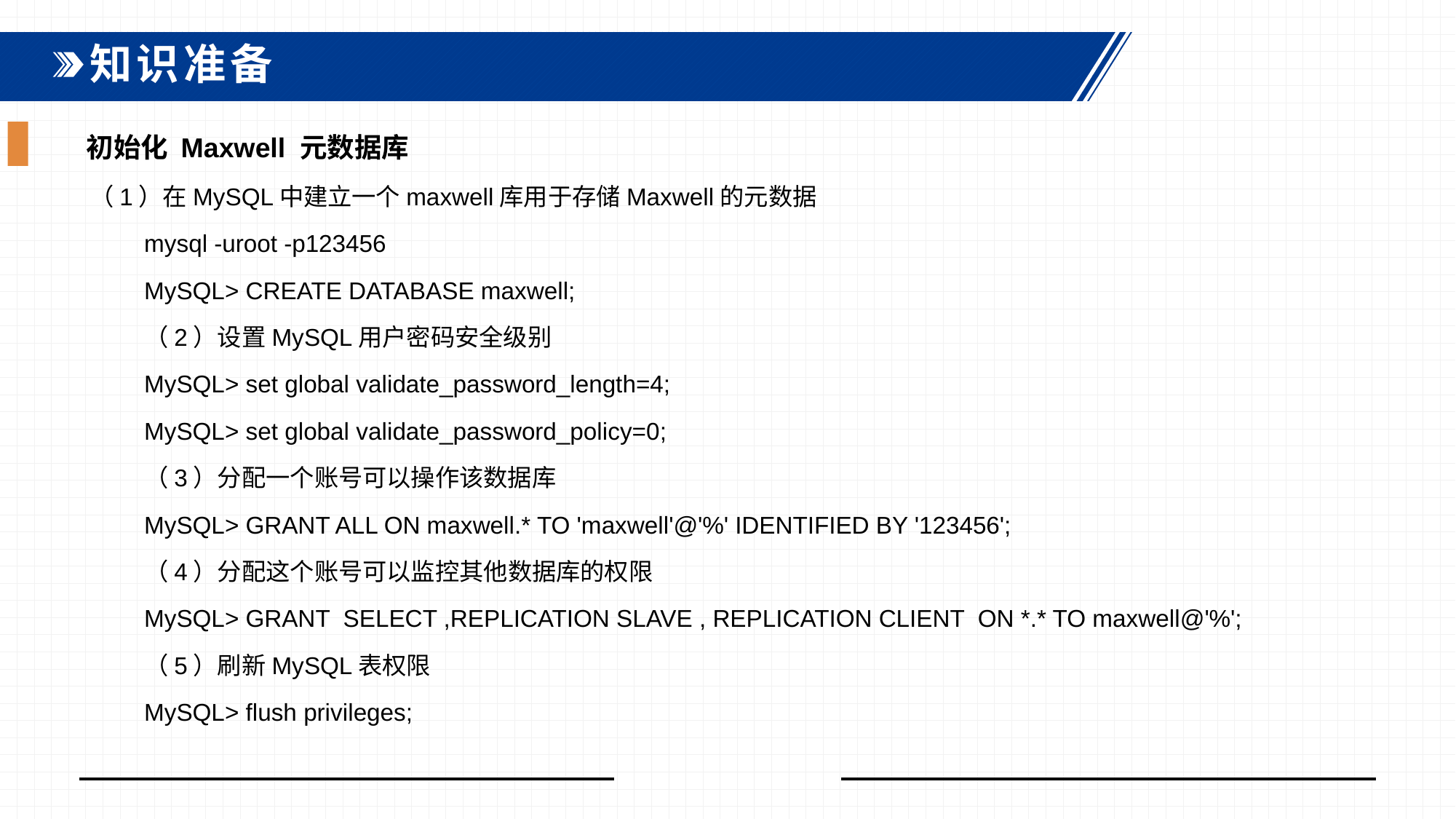

知识准备
初始化 Maxwell 元数据库
（1）在MySQL中建立一个maxwell库用于存储Maxwell的元数据
mysql -uroot -p123456
MySQL> CREATE DATABASE maxwell;
（2）设置MySQL用户密码安全级别
MySQL> set global validate_password_length=4;
MySQL> set global validate_password_policy=0;
（3）分配一个账号可以操作该数据库
MySQL> GRANT ALL ON maxwell.* TO 'maxwell'@'%' IDENTIFIED BY '123456';
（4）分配这个账号可以监控其他数据库的权限
MySQL> GRANT  SELECT ,REPLICATION SLAVE , REPLICATION CLIENT  ON *.* TO maxwell@'%';
（5）刷新MySQL表权限
MySQL> flush privileges;